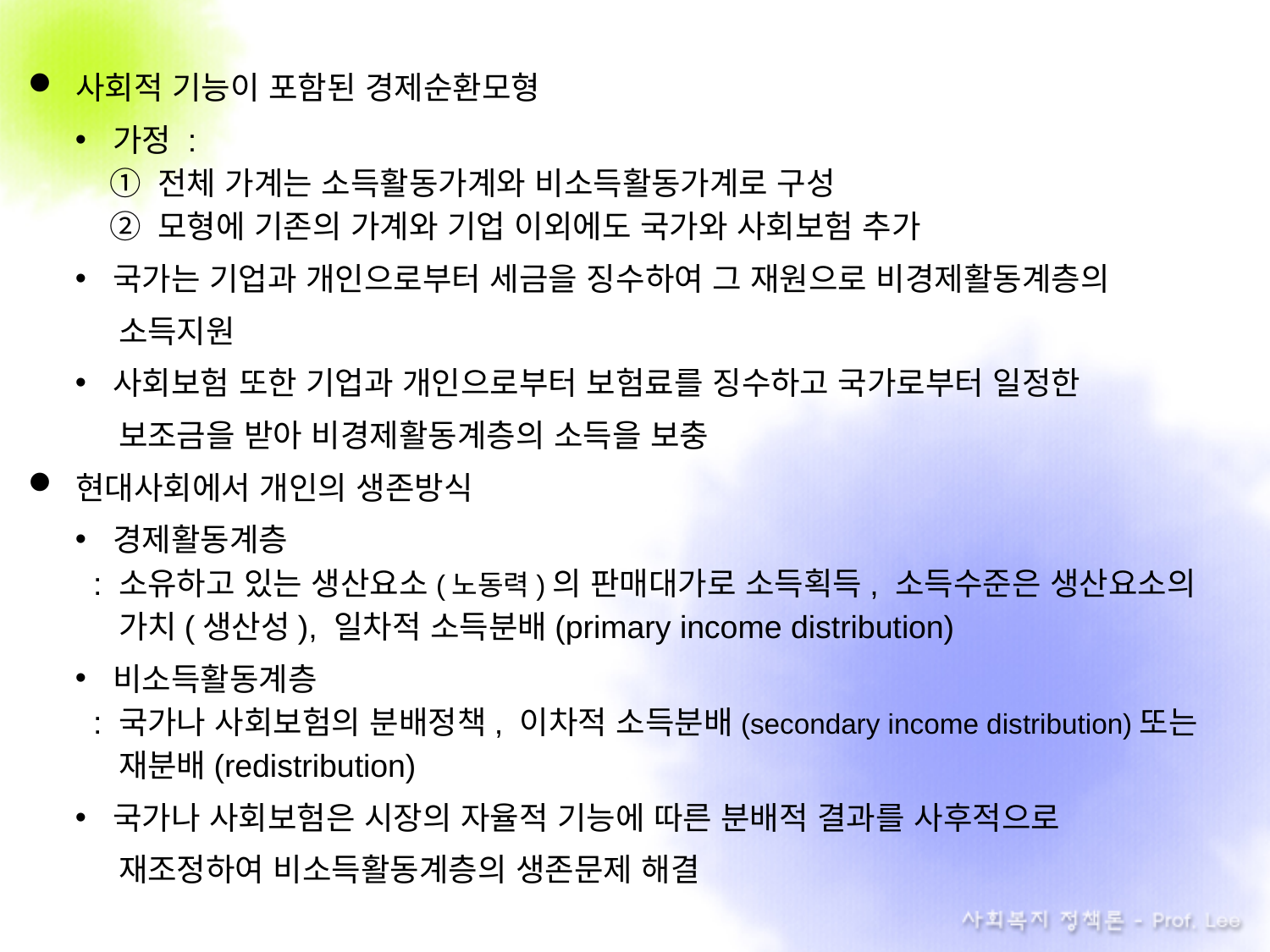

사회적 기능이 포함된 경제순환모형
가정 :
 ① 전체 가계는 소득활동가계와 비소득활동가계로 구성
 ② 모형에 기존의 가계와 기업 이외에도 국가와 사회보험 추가
국가는 기업과 개인으로부터 세금을 징수하여 그 재원으로 비경제활동계층의
   .소득지원
사회보험 또한 기업과 개인으로부터 보험료를 징수하고 국가로부터 일정한
   .보조금을 받아 비경제활동계층의 소득을 보충
현대사회에서 개인의 생존방식
경제활동계층
  : 소유하고 있는 생산요소(노동력)의 판매대가로 소득획득, 소득수준은 생산요소의
   .가치(생산성), 일차적 소득분배(primary income distribution)
비소득활동계층
  : 국가나 사회보험의 분배정책, 이차적 소득분배(secondary income distribution)또는
    재분배(redistribution)
국가나 사회보험은 시장의 자율적 기능에 따른 분배적 결과를 사후적으로
 .  재조정하여 비소득활동계층의 생존문제 해결